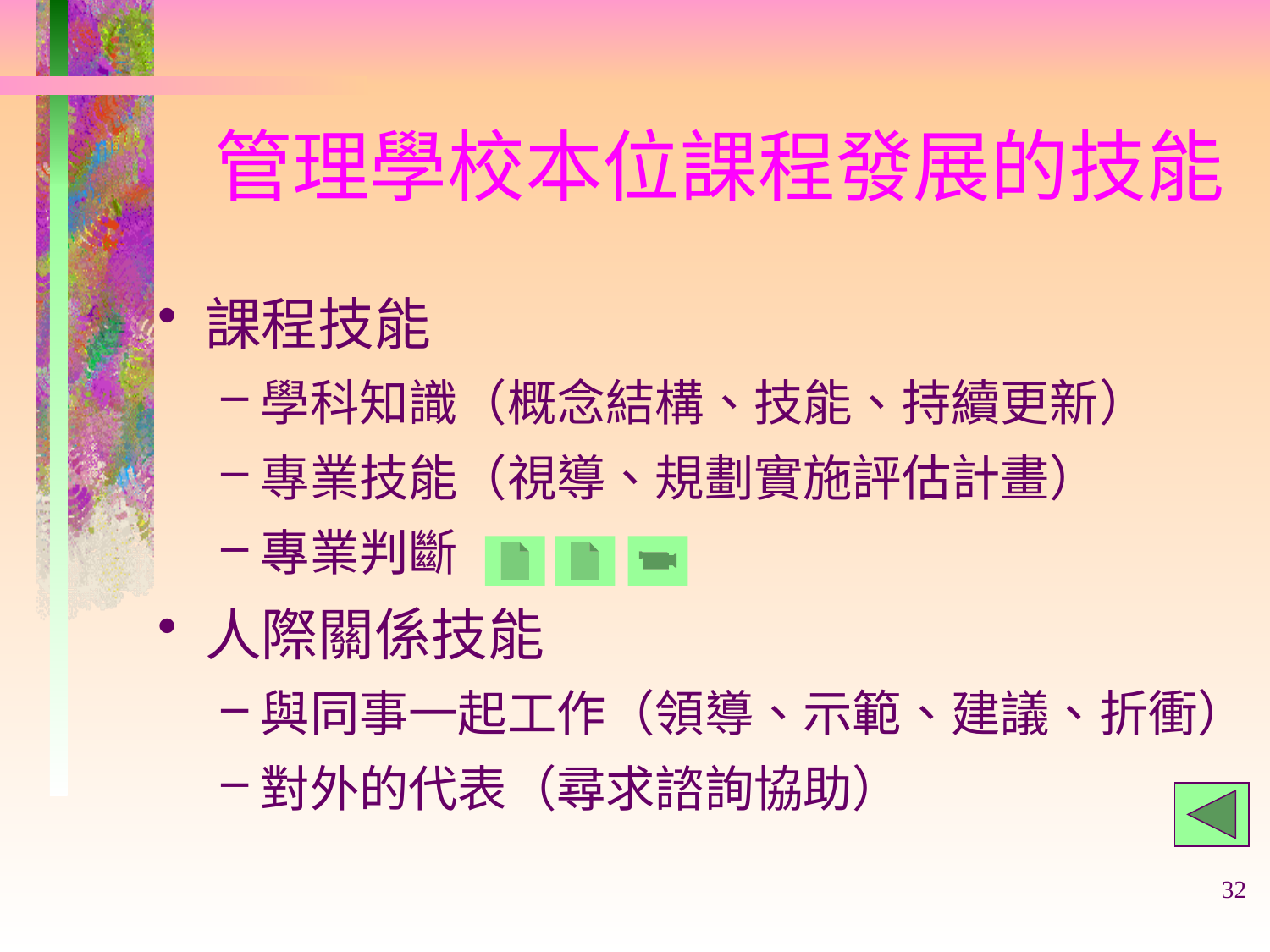

# 管理學校本位課程發展的技能
課程技能
學科知識（概念結構、技能、持續更新）
專業技能（視導、規劃實施評估計畫）
專業判斷
人際關係技能
與同事一起工作（領導、示範、建議、折衝）
對外的代表（尋求諮詢協助）

32